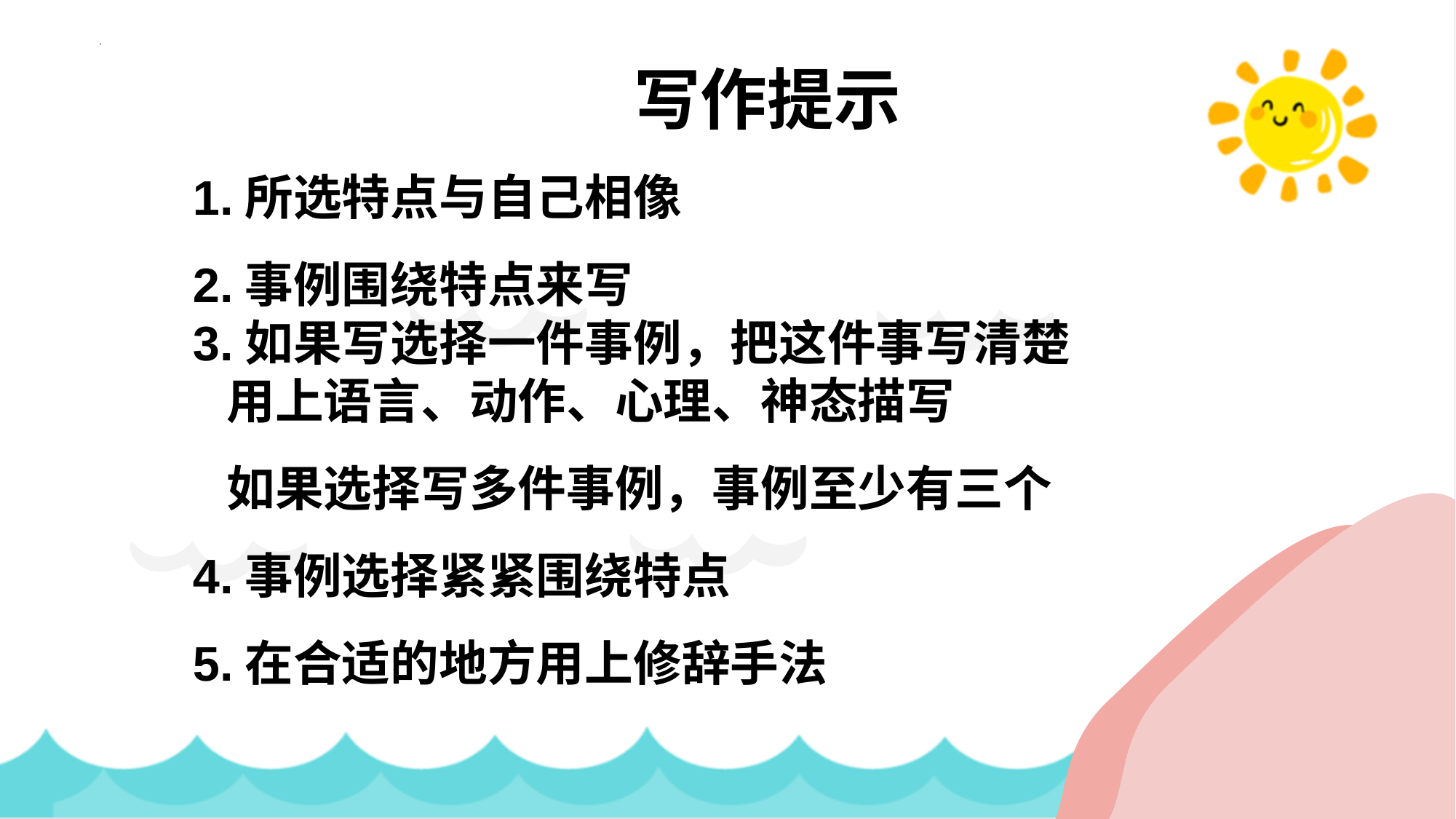

写作提示
1.所选特点与自己相像
2.事例围绕特点来写
3.如果写选择一件事例，把这件事写清楚
  用上语言、动作、心理、神态描写
  如果选择写多件事例，事例至少有三个
4.事例选择紧紧围绕特点
5.在合适的地方用上修辞手法